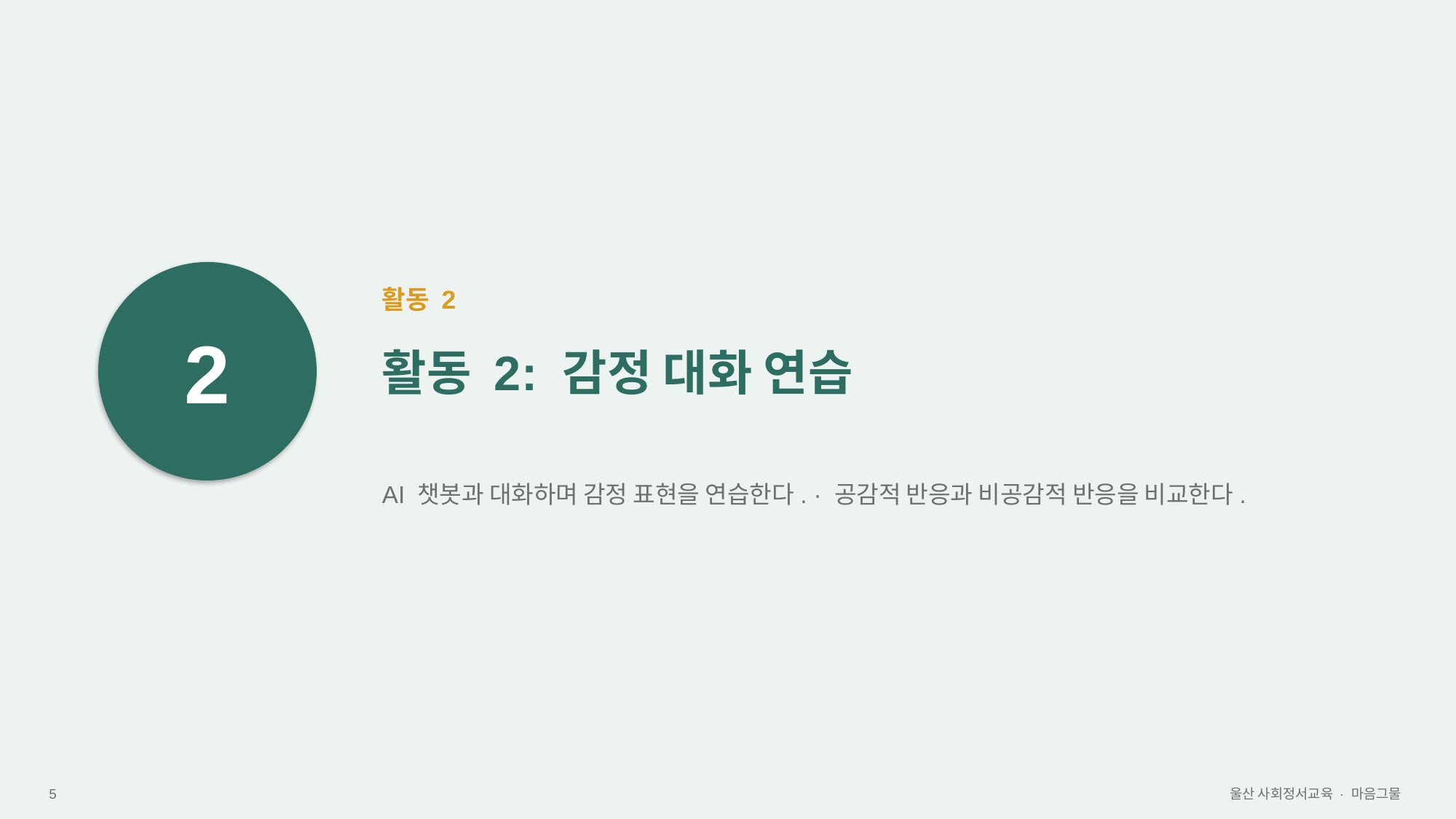

2
활동 2
활동 2: 감정 대화 연습
AI 챗봇과 대화하며 감정 표현을 연습한다. · 공감적 반응과 비공감적 반응을 비교한다.
5
울산 사회정서교육 · 마음그물